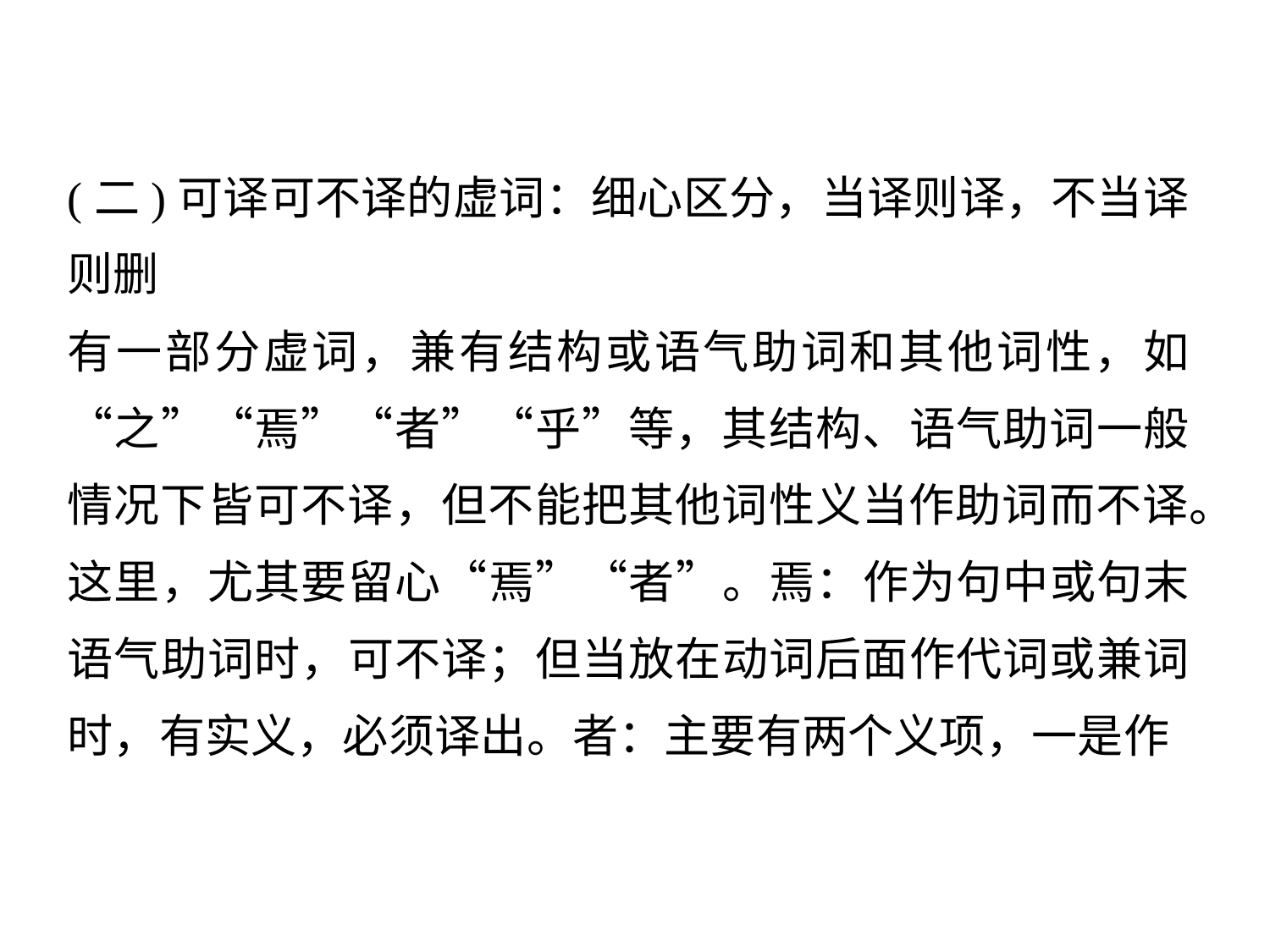

(二)可译可不译的虚词：细心区分，当译则译，不当译则删
有一部分虚词，兼有结构或语气助词和其他词性，如“之”“焉”“者”“乎”等，其结构、语气助词一般情况下皆可不译，但不能把其他词性义当作助词而不译。
这里，尤其要留心“焉”“者”。焉：作为句中或句末语气助词时，可不译；但当放在动词后面作代词或兼词时，有实义，必须译出。者：主要有两个义项，一是作